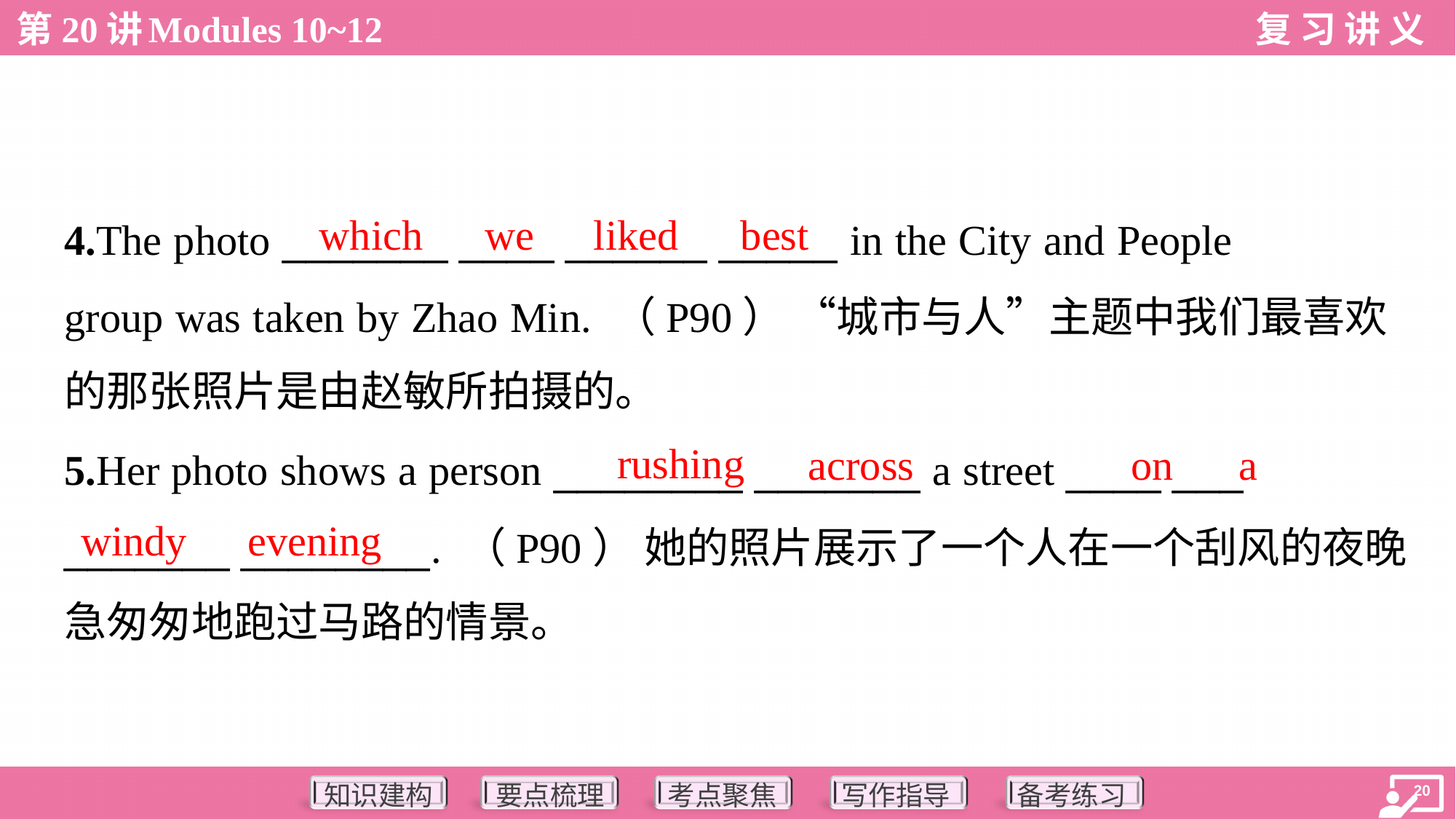

which
we
liked
best
4.The photo _______ ____ ______ _____ in the City and People
group was taken by Zhao Min. （P90） “城市与人”主题中我们最喜欢
的那张照片是由赵敏所拍摄的。
rushing
across
on
a
5.Her photo shows a person ________ _______ a street ____ ___
_______ ________. （P90） 她的照片展示了一个人在一个刮风的夜晚
急匆匆地跑过马路的情景。
windy
evening